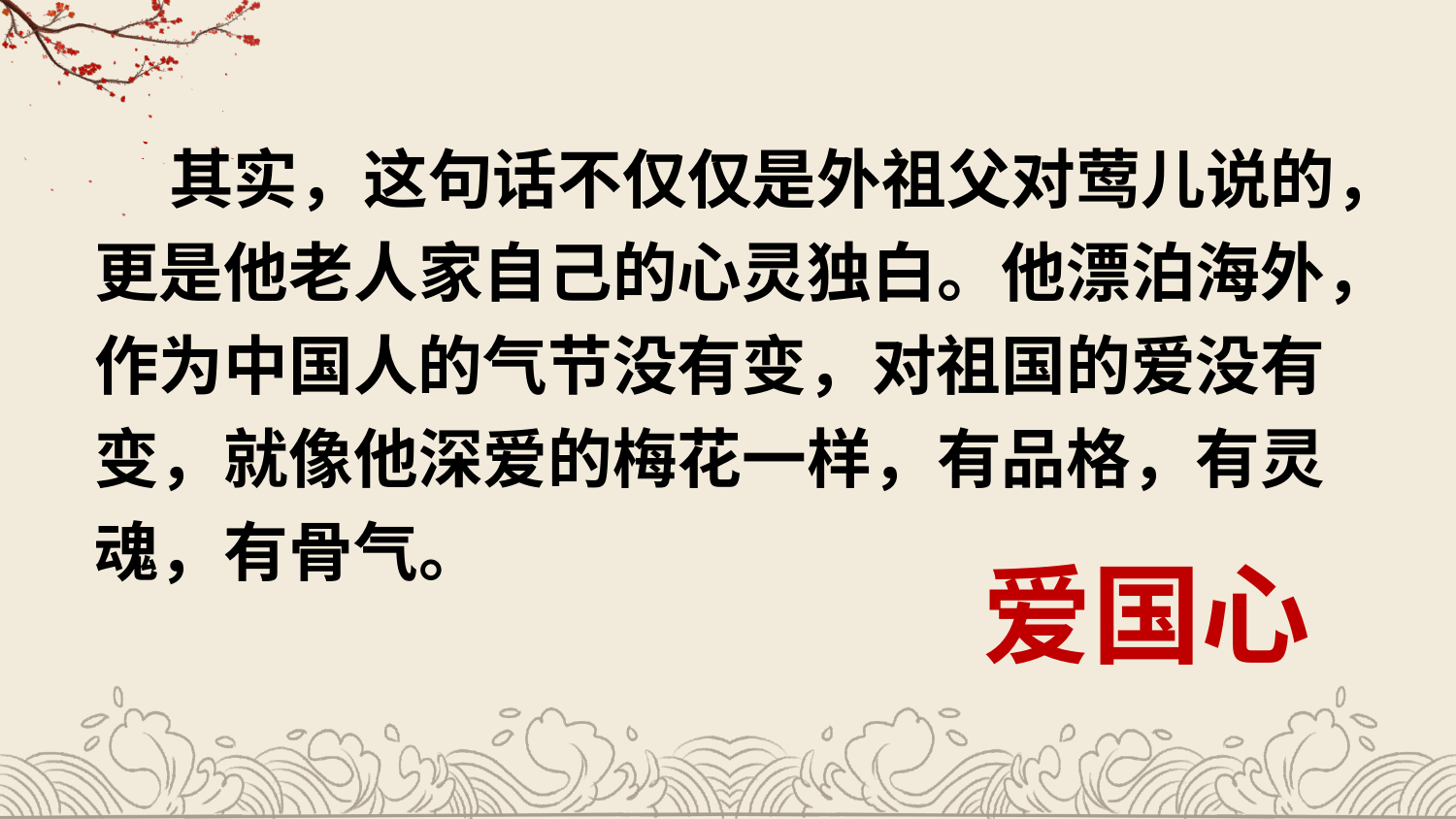

其实，这句话不仅仅是外祖父对莺儿说的，更是他老人家自己的心灵独白。他漂泊海外，作为中国人的气节没有变，对祖国的爱没有变，就像他深爱的梅花一样，有品格，有灵魂，有骨气。
爱国心